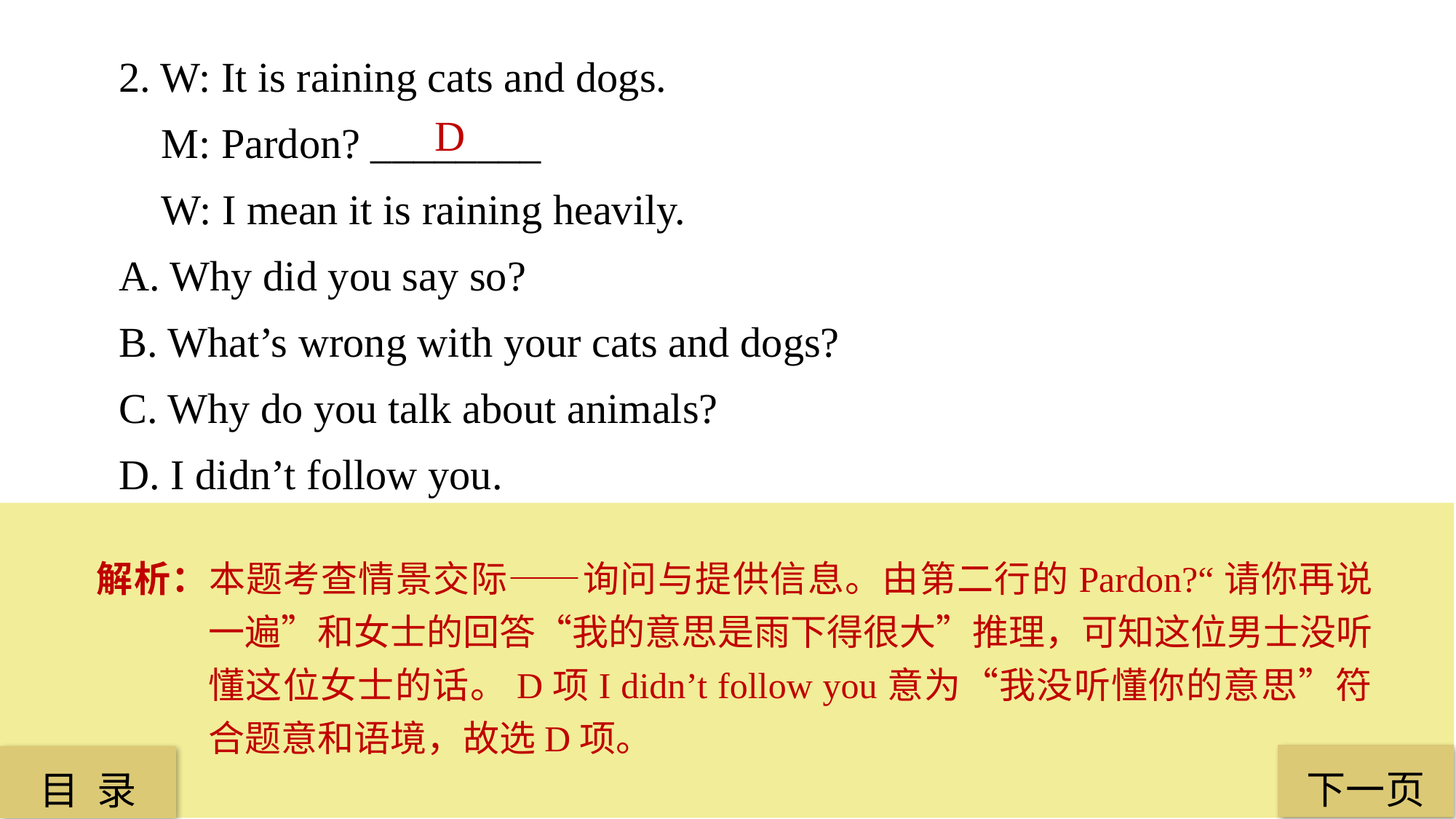

2. W: It is raining cats and dogs.
    M: Pardon? ________
    W: I mean it is raining heavily.
A. Why did you say so?
B. What’s wrong with your cats and dogs?
C. Why do you talk about animals?
D. I didn’t follow you.
D
解析：本题考查情景交际——询问与提供信息。由第二行的Pardon?“请你再说一遍”和女士的回答“我的意思是雨下得很大”推理，可知这位男士没听懂这位女士的话。D项I didn’t follow you意为“我没听懂你的意思”符合题意和语境，故选D项。